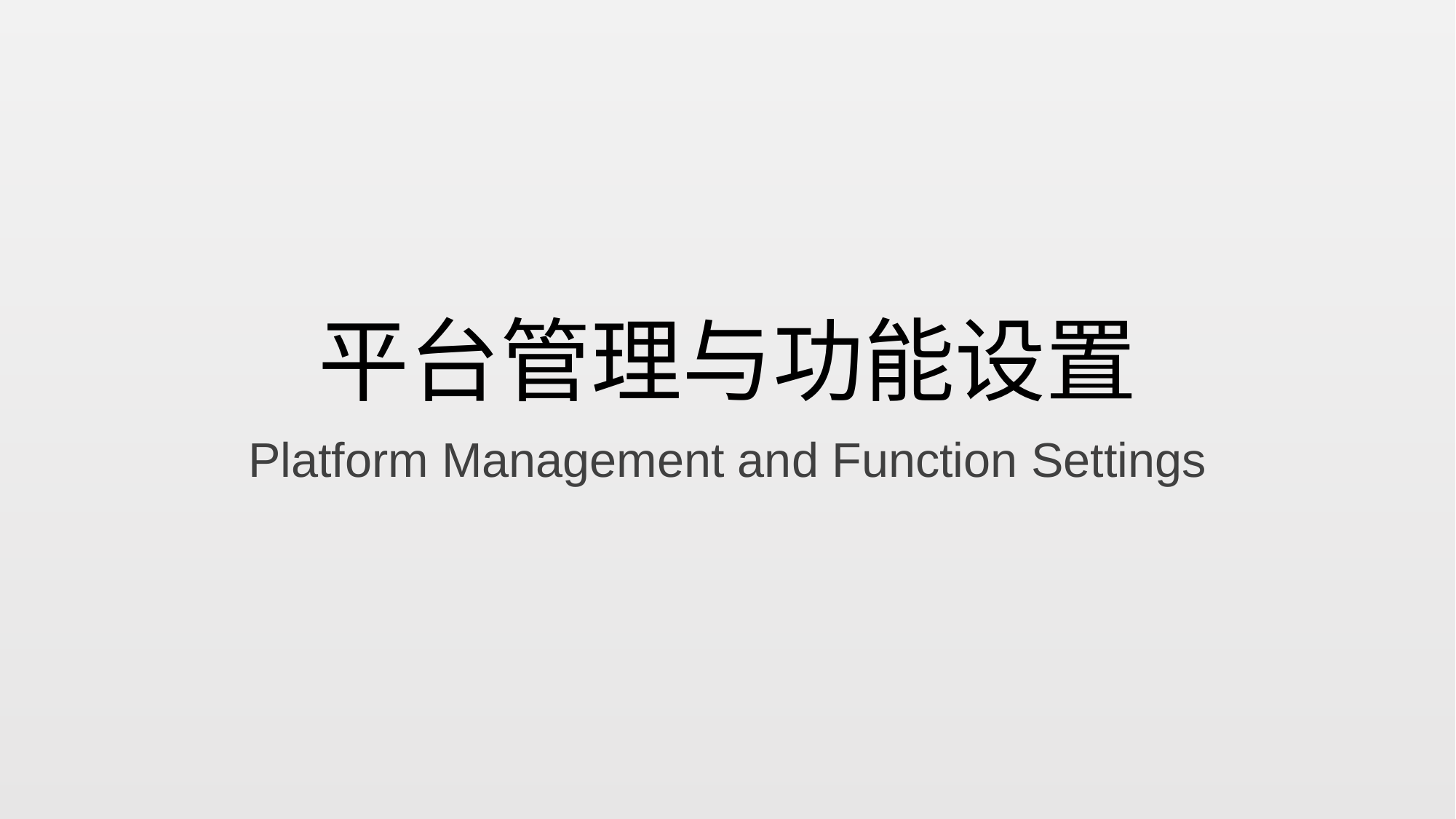

# 平台管理与功能设置
Platform Management and Function Settings